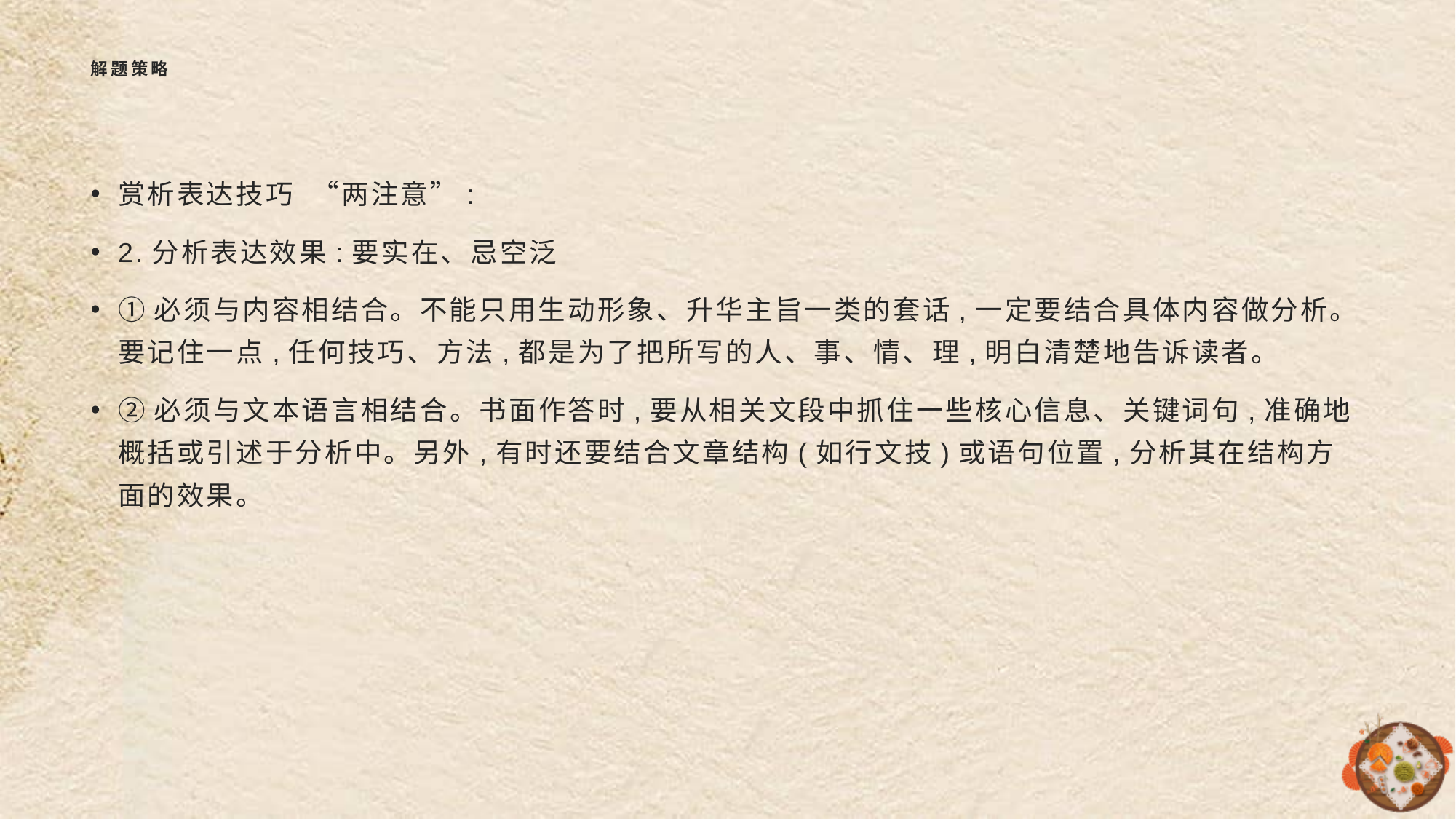

# 解题策略

赏析表达技巧  “两注意”:
2.分析表达效果:要实在、忌空泛
①必须与内容相结合。不能只用生动形象、升华主旨一类的套话,一定要结合具体内容做分析。要记住一点,任何技巧、方法,都是为了把所写的人、事、情、理,明白清楚地告诉读者。
②必须与文本语言相结合。书面作答时,要从相关文段中抓住一些核心信息、关键词句,准确地概括或引述于分析中。另外,有时还要结合文章结构(如行文技)或语句位置,分析其在结构方面的效果。